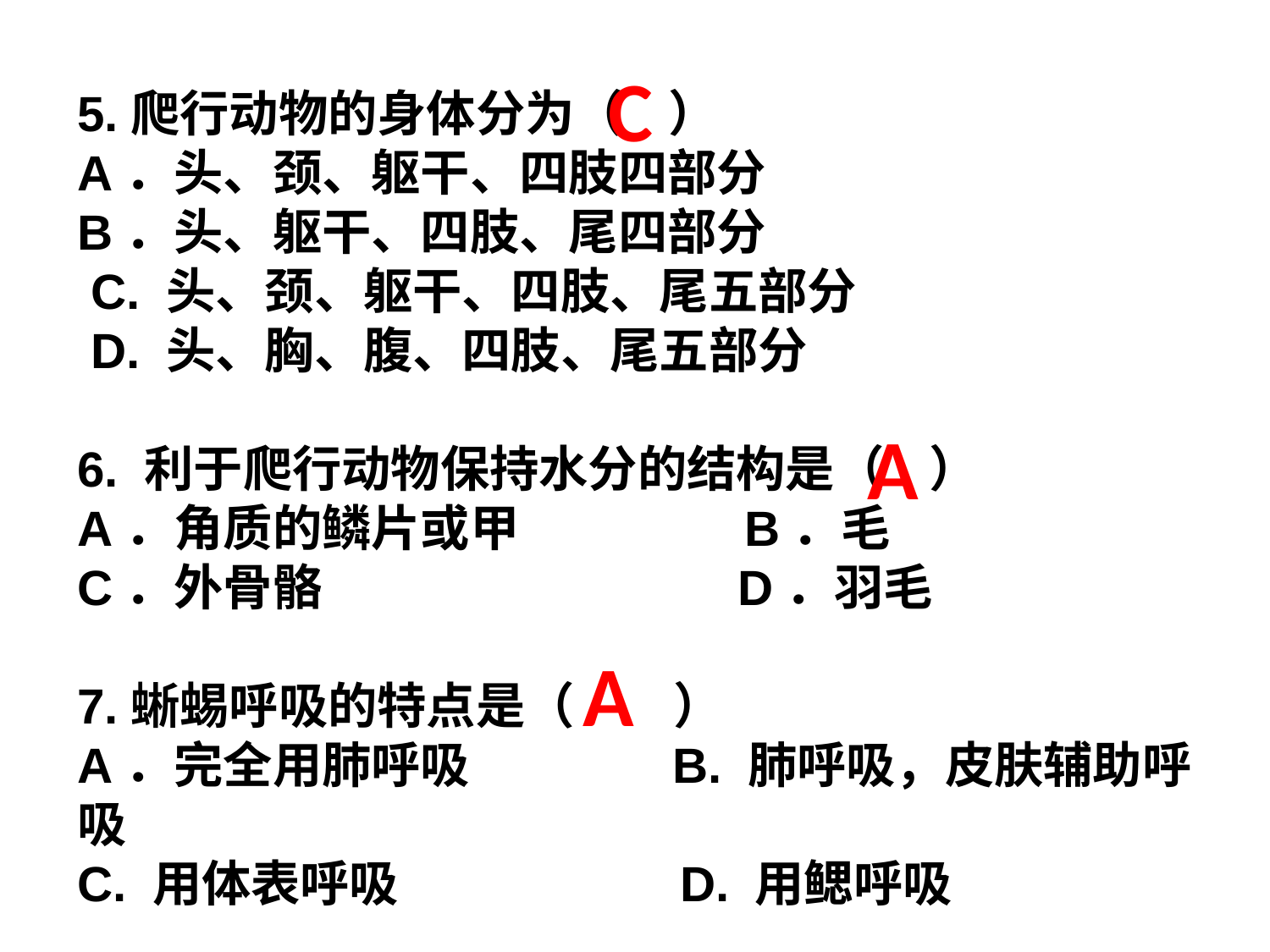

C
5.爬行动物的身体分为（    ）
A．头、颈、躯干、四肢四部分
B．头、躯干、四肢、尾四部分
 C. 头、颈、躯干、四肢、尾五部分
 D. 头、胸、腹、四肢、尾五部分

6. 利于爬行动物保持水分的结构是（    ）
A．角质的鳞片或甲                   B．毛
C．外骨骼                                    D．羽毛

7.蜥蜴呼吸的特点是（　　）
A．完全用肺呼吸                 B. 肺呼吸，皮肤辅助呼吸
C. 用体表呼吸                        D. 用鳃呼吸
A
A